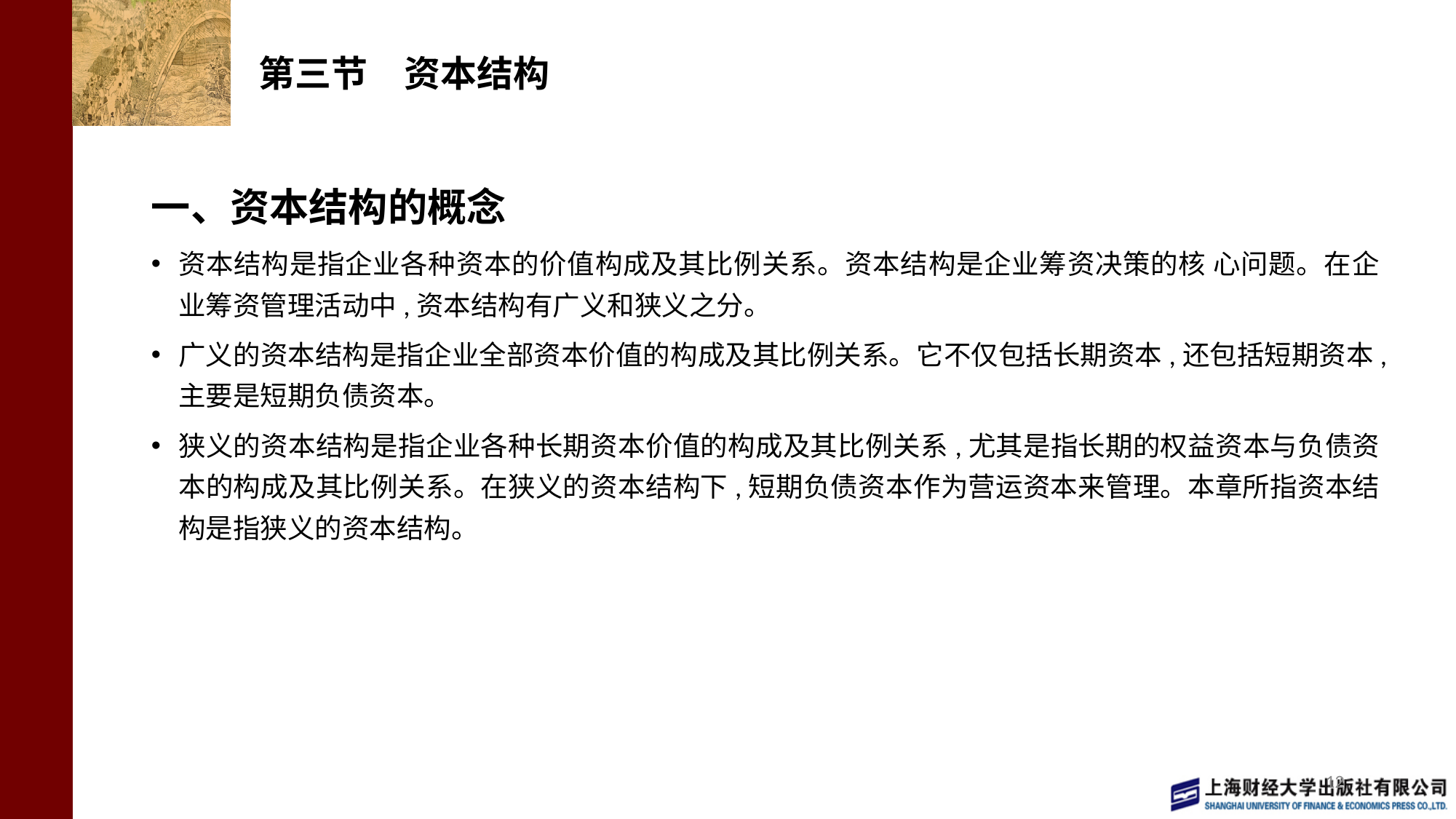

# 第三节　资本结构
一、资本结构的概念
资本结构是指企业各种资本的价值构成及其比例关系。资本结构是企业筹资决策的核 心问题。在企业筹资管理活动中,资本结构有广义和狭义之分。
广义的资本结构是指企业全部资本价值的构成及其比例关系。它不仅包括长期资本,还包括短期资本,主要是短期负债资本。
狭义的资本结构是指企业各种长期资本价值的构成及其比例关系,尤其是指长期的权益资本与负债资本的构成及其比例关系。在狭义的资本结构下,短期负债资本作为营运资本来管理。本章所指资本结构是指狭义的资本结构。

12